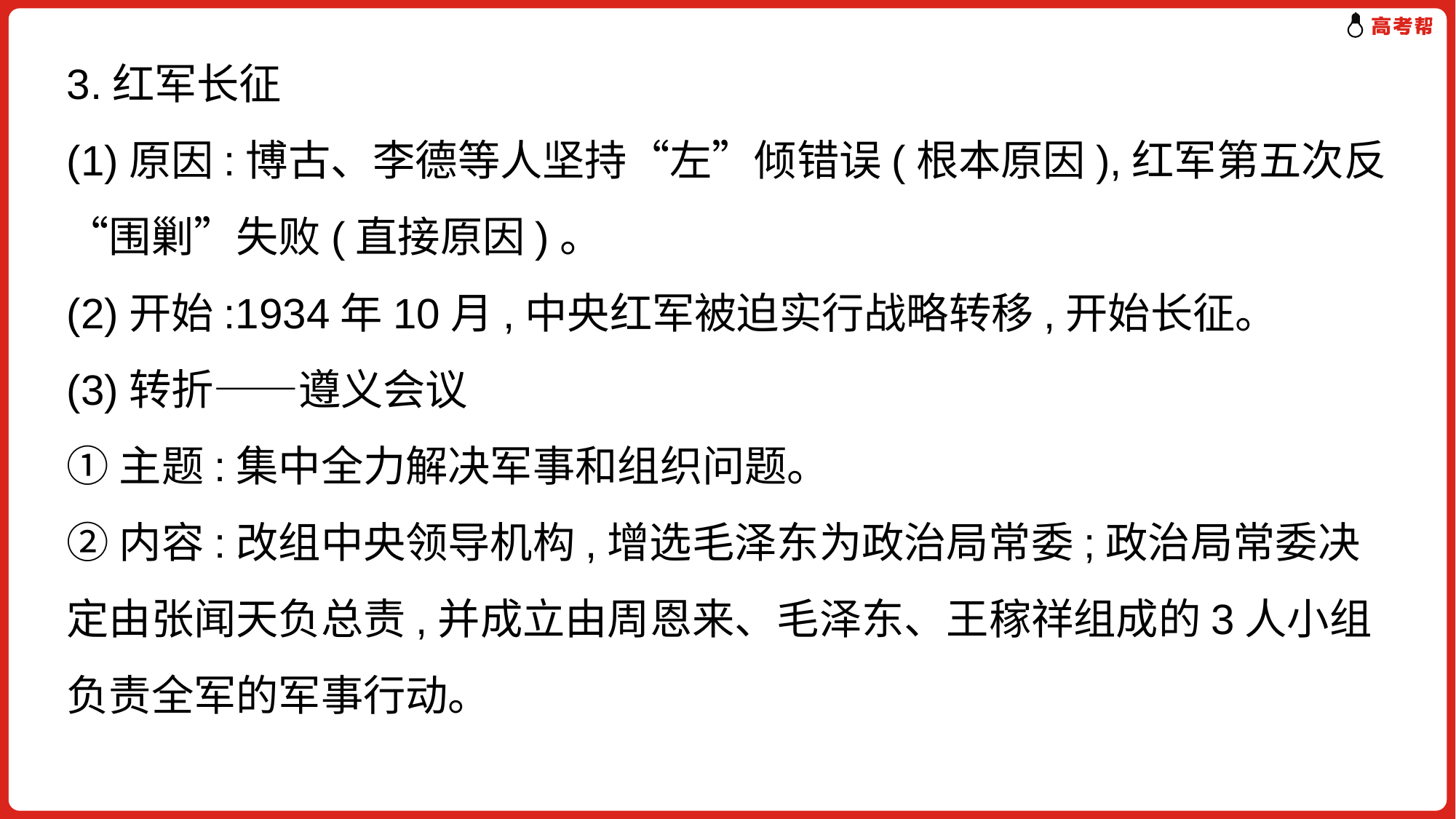

3.红军长征
(1)原因:博古、李德等人坚持“左”倾错误(根本原因),红军第五次反“围剿”失败(直接原因)。
(2)开始:1934年10月,中央红军被迫实行战略转移,开始长征。
(3)转折——遵义会议
①主题:集中全力解决军事和组织问题。
②内容:改组中央领导机构,增选毛泽东为政治局常委;政治局常委决定由张闻天负总责,并成立由周恩来、毛泽东、王稼祥组成的3人小组负责全军的军事行动。